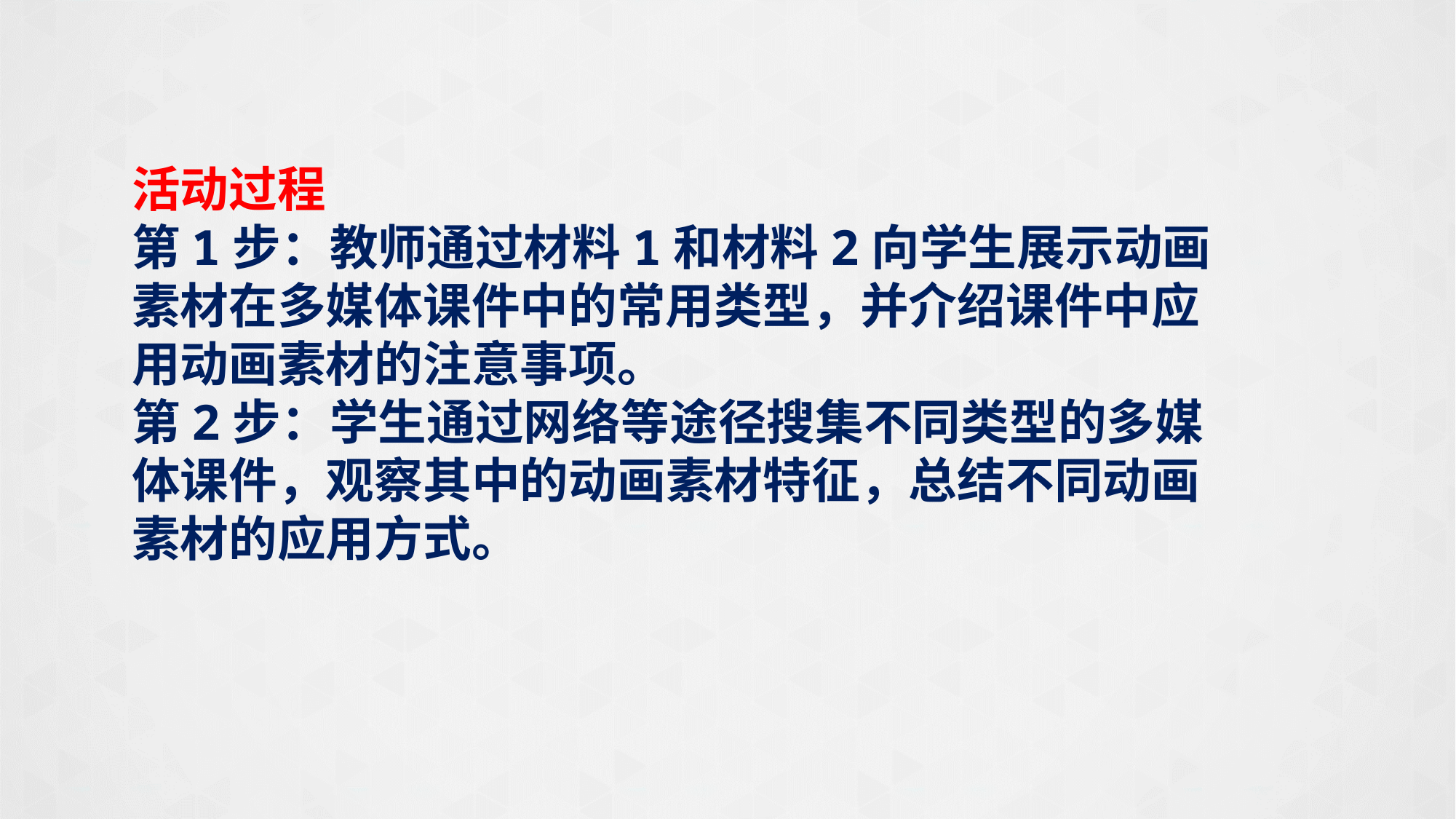

活动过程
第1步：教师通过材料1和材料2向学生展示动画素材在多媒体课件中的常用类型，并介绍课件中应用动画素材的注意事项。
第2步：学生通过网络等途径搜集不同类型的多媒体课件，观察其中的动画素材特征，总结不同动画素材的应用方式。